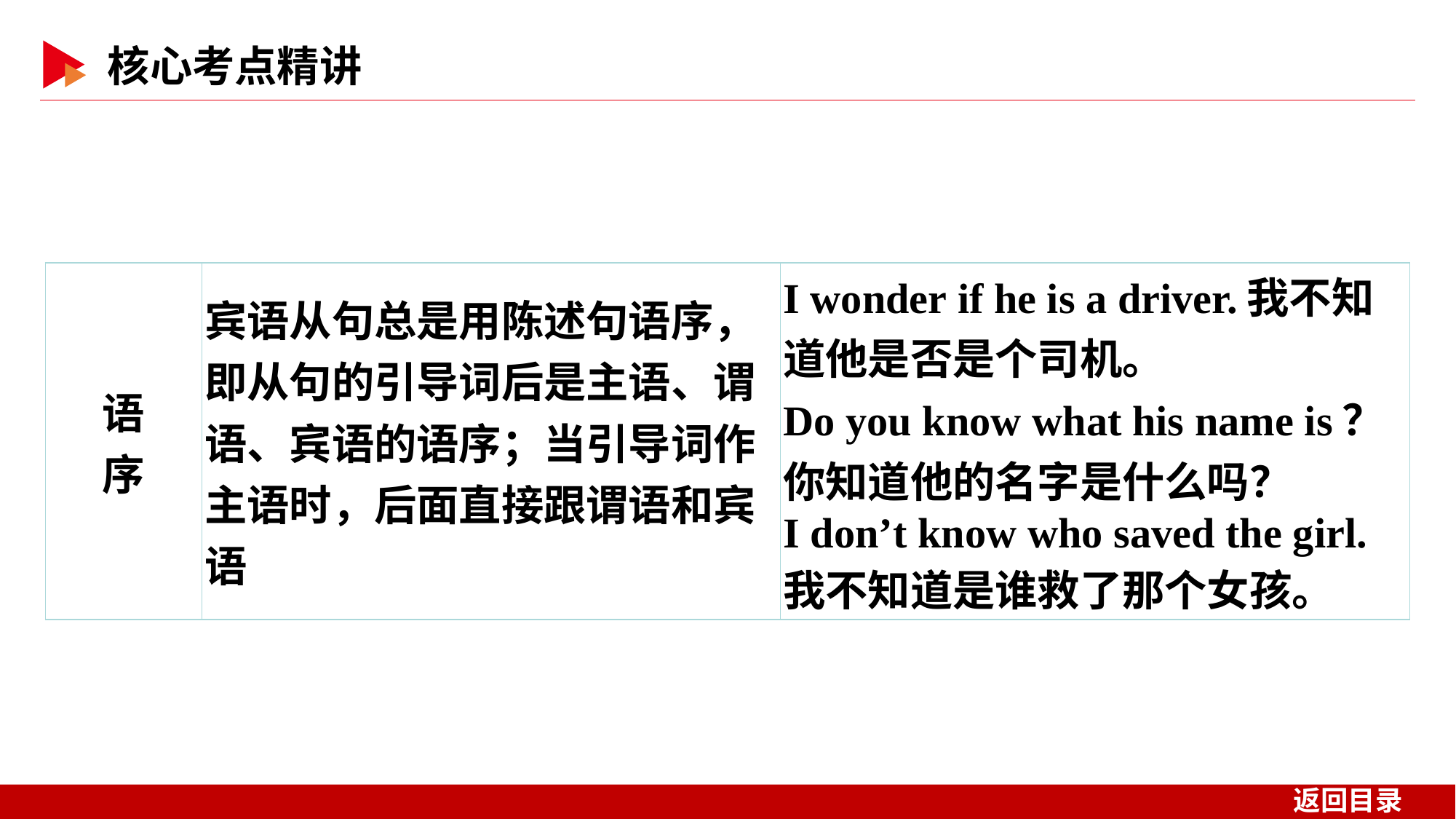

| 语 序 | 宾语从句总是用陈述句语序，即从句的引导词后是主语、谓语、宾语的语序；当引导词作主语时，后面直接跟谓语和宾语 | I wonder if he is a driver.我不知道他是否是个司机。 Do you know what his name is？你知道他的名字是什么吗？ I don’t know who saved the girl.我不知道是谁救了那个女孩。 |
| --- | --- | --- |